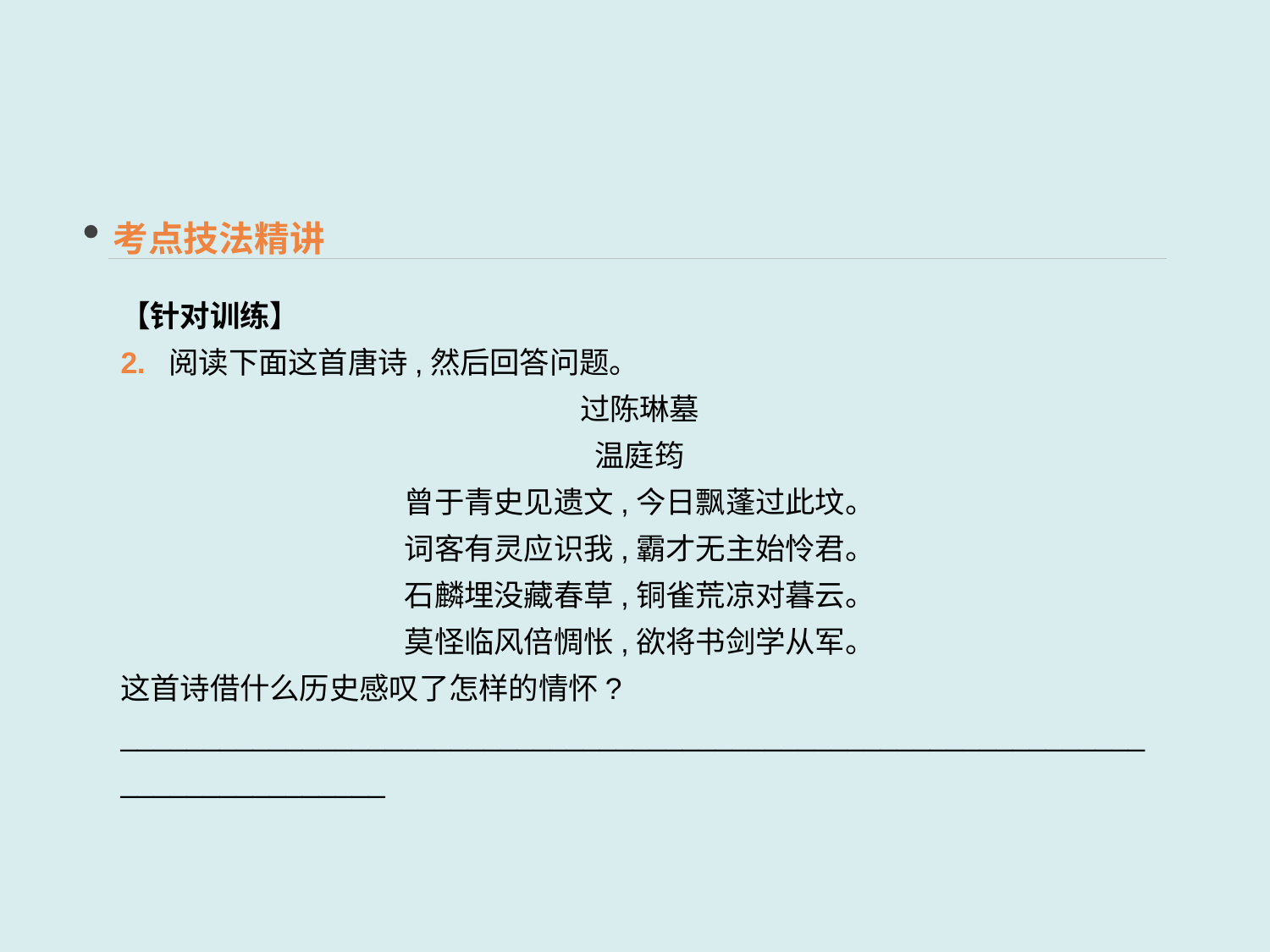

考点技法精讲

【针对训练】
2.  阅读下面这首唐诗,然后回答问题。
过陈琳墓
温庭筠
曾于青史见遗文,今日飘蓬过此坟。
词客有灵应识我,霸才无主始怜君。
石麟埋没藏春草,铜雀荒凉对暮云。
莫怪临风倍惆怅,欲将书剑学从军。
这首诗借什么历史感叹了怎样的情怀?
______________________________________________________________________________